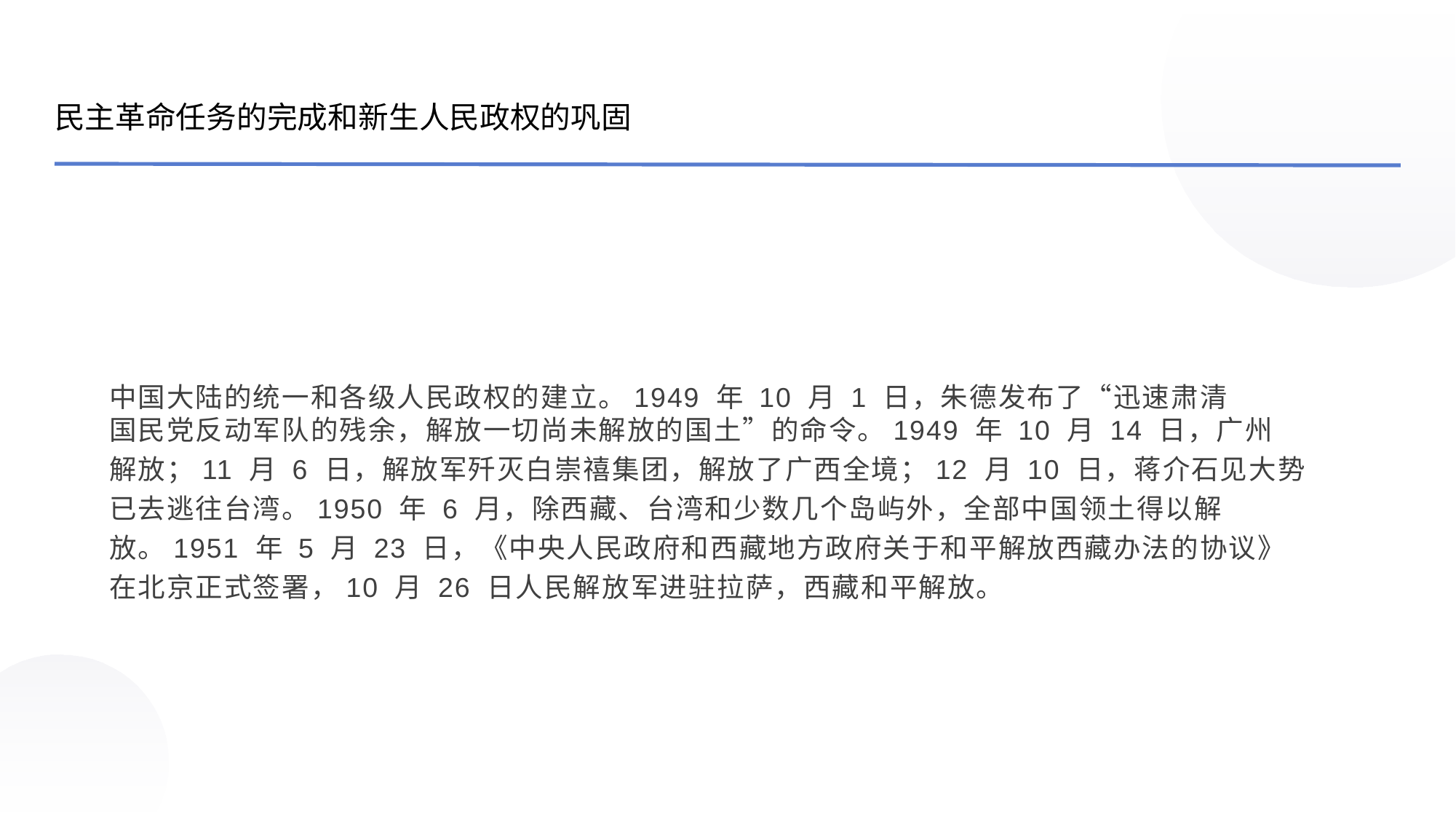

民主革命任务的完成和新生人民政权的巩固
中国大陆的统一和各级人民政权的建立。1949 年 10 月 1 日，朱德发布了“迅速肃清
国民党反动军队的残余，解放一切尚未解放的国土”的命令。1949 年 10 月 14 日，广州
解放；11 月 6 日，解放军歼灭白崇禧集团，解放了广西全境；12 月 10 日，蒋介石见大势已去逃往台湾。1950 年 6 月，除西藏、台湾和少数几个岛屿外，全部中国领土得以解放。1951 年 5 月 23 日，《中央人民政府和西藏地方政府关于和平解放西藏办法的协议》在北京正式签署，10 月 26 日人民解放军进驻拉萨，西藏和平解放。